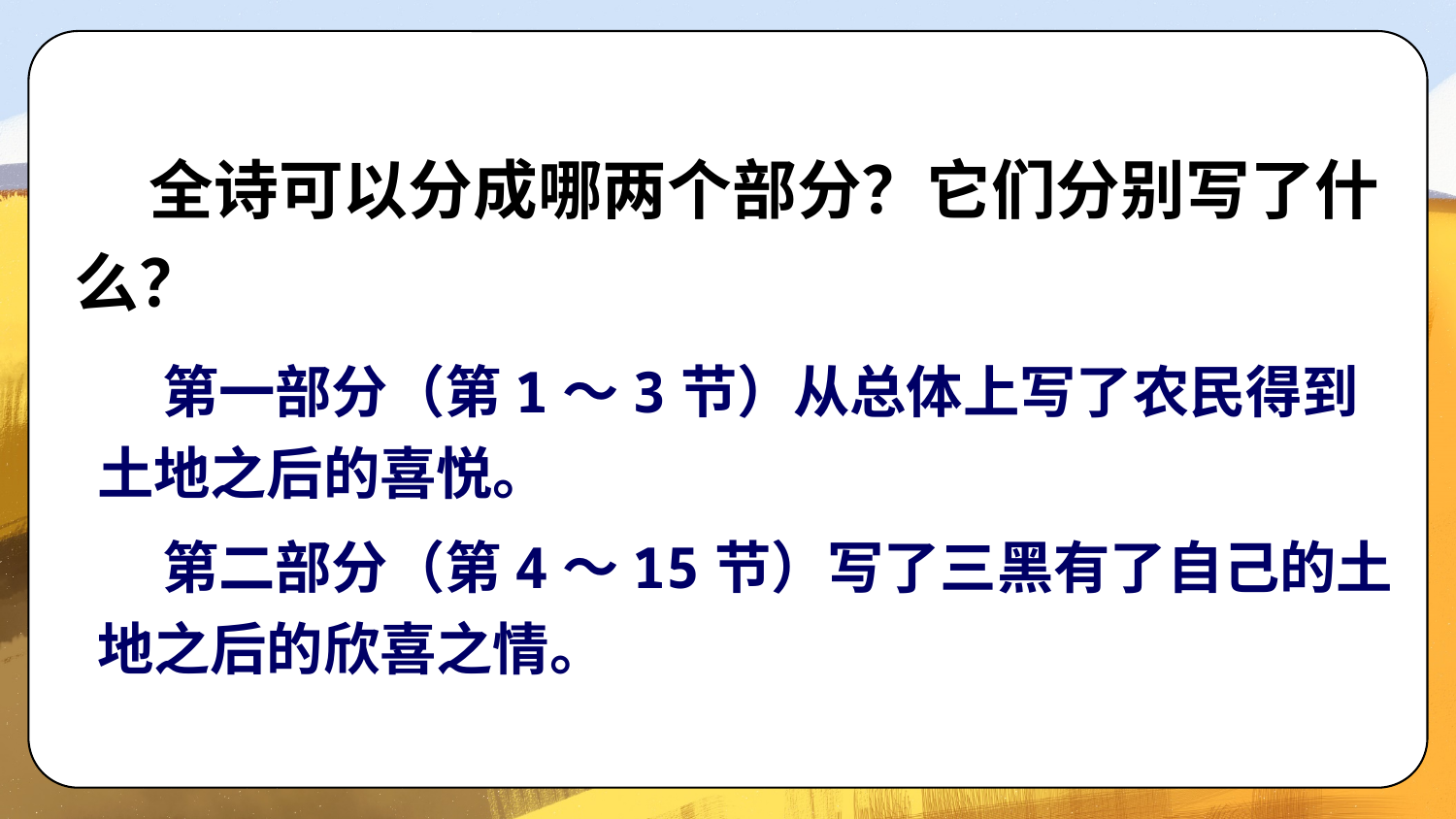

全诗可以分成哪两个部分？它们分别写了什么？
    第一部分（第1～3节）从总体上写了农民得到土地之后的喜悦。
    第二部分（第4～15节）写了三黑有了自己的土地之后的欣喜之情。